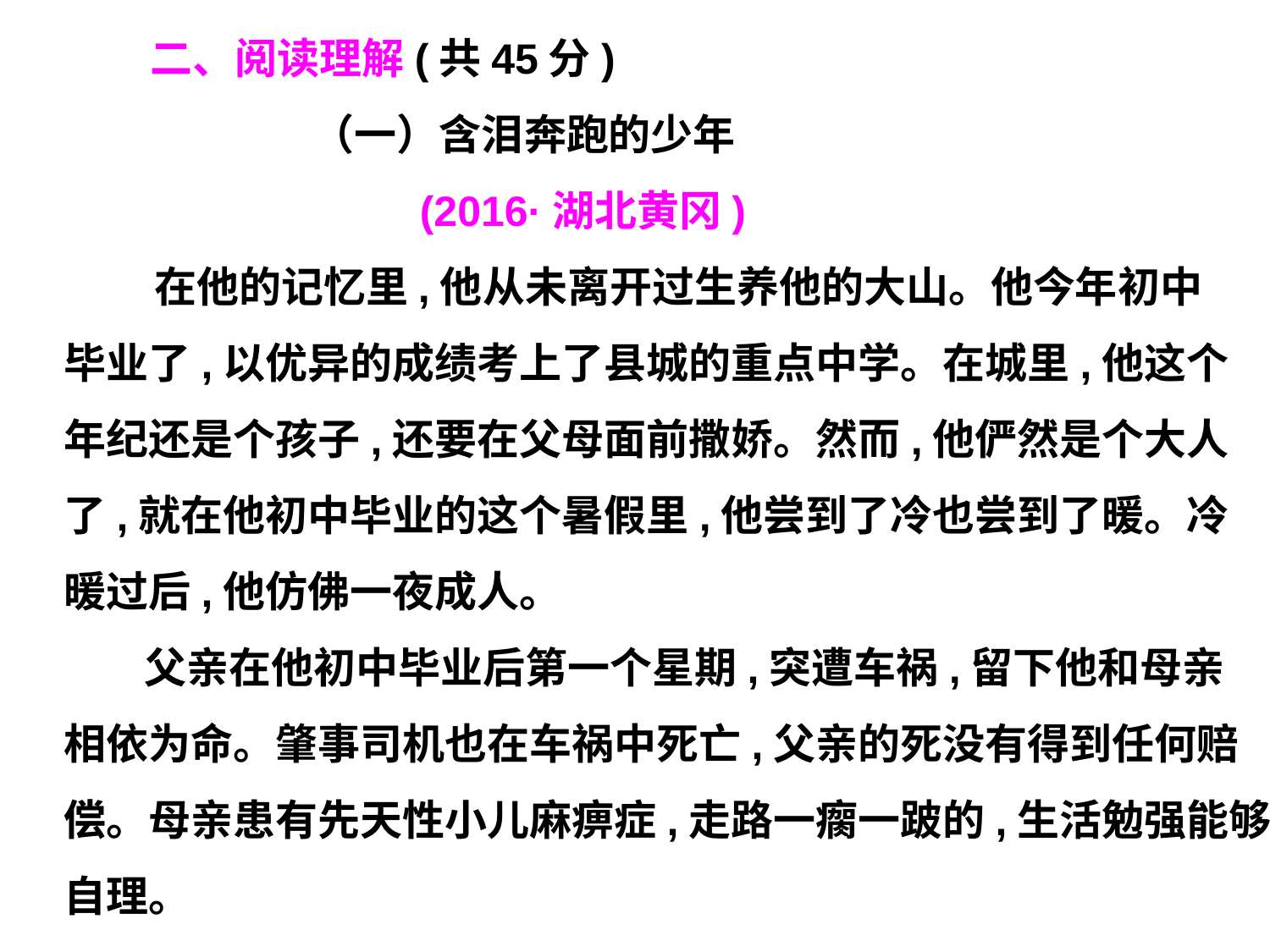

二、阅读理解(共45分)
                         （一）含泪奔跑的少年
                              (2016·湖北黄冈)
　     在他的记忆里,他从未离开过生养他的大山。他今年初中
毕业了,以优异的成绩考上了县城的重点中学。在城里,他这个
年纪还是个孩子,还要在父母面前撒娇。然而,他俨然是个大人
了,就在他初中毕业的这个暑假里,他尝到了冷也尝到了暖。冷
暖过后,他仿佛一夜成人。
　    父亲在他初中毕业后第一个星期,突遭车祸,留下他和母亲
相依为命。肇事司机也在车祸中死亡,父亲的死没有得到任何赔
偿。母亲患有先天性小儿麻痹症,走路一瘸一跛的,生活勉强能够
自理。